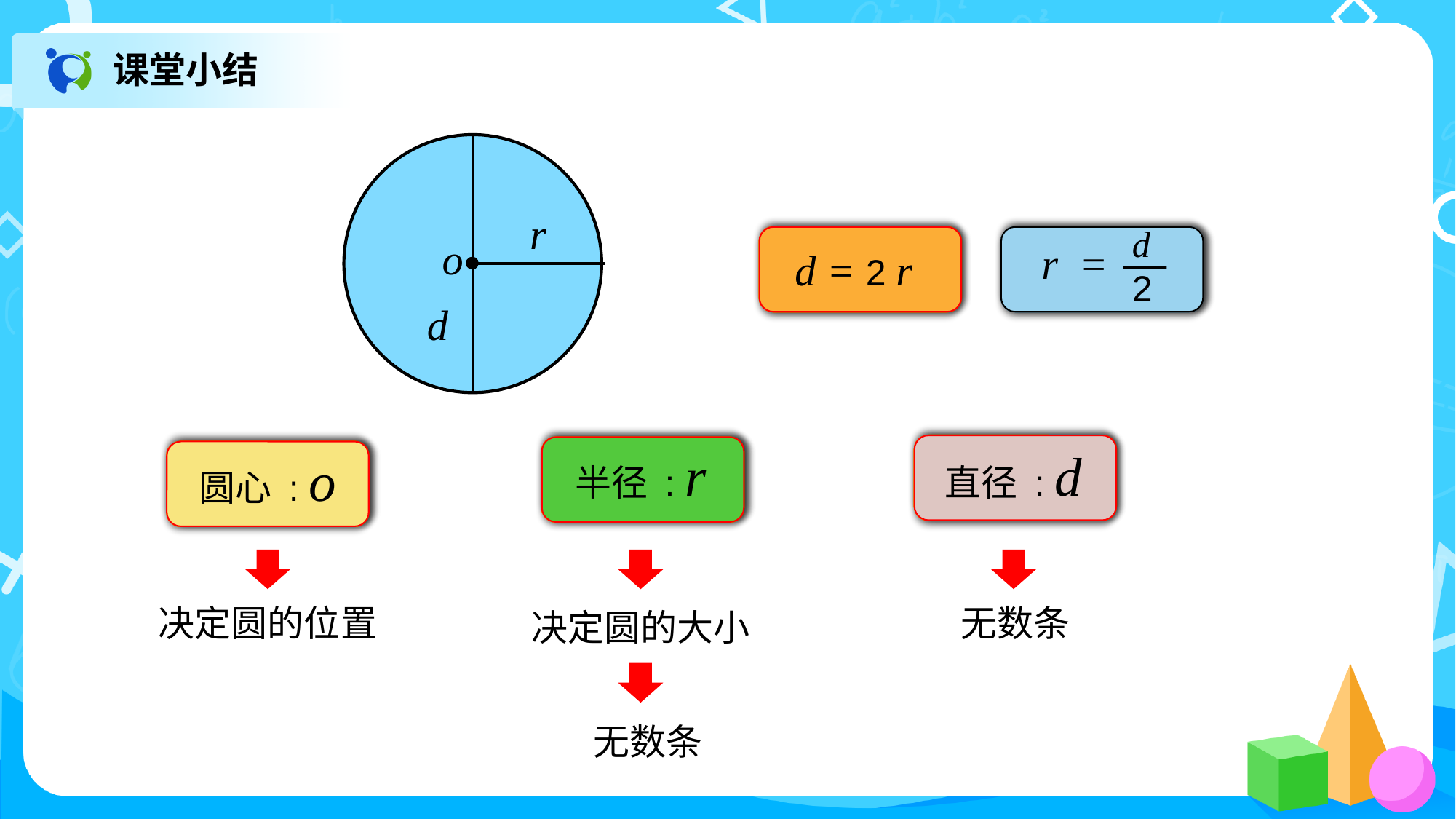

课堂小结

r
o

d = 2 r

r  =
d
2

d

直径 : d
半径 : r

圆心 : o

决定圆的位置
无数条
决定圆的大小

无数条